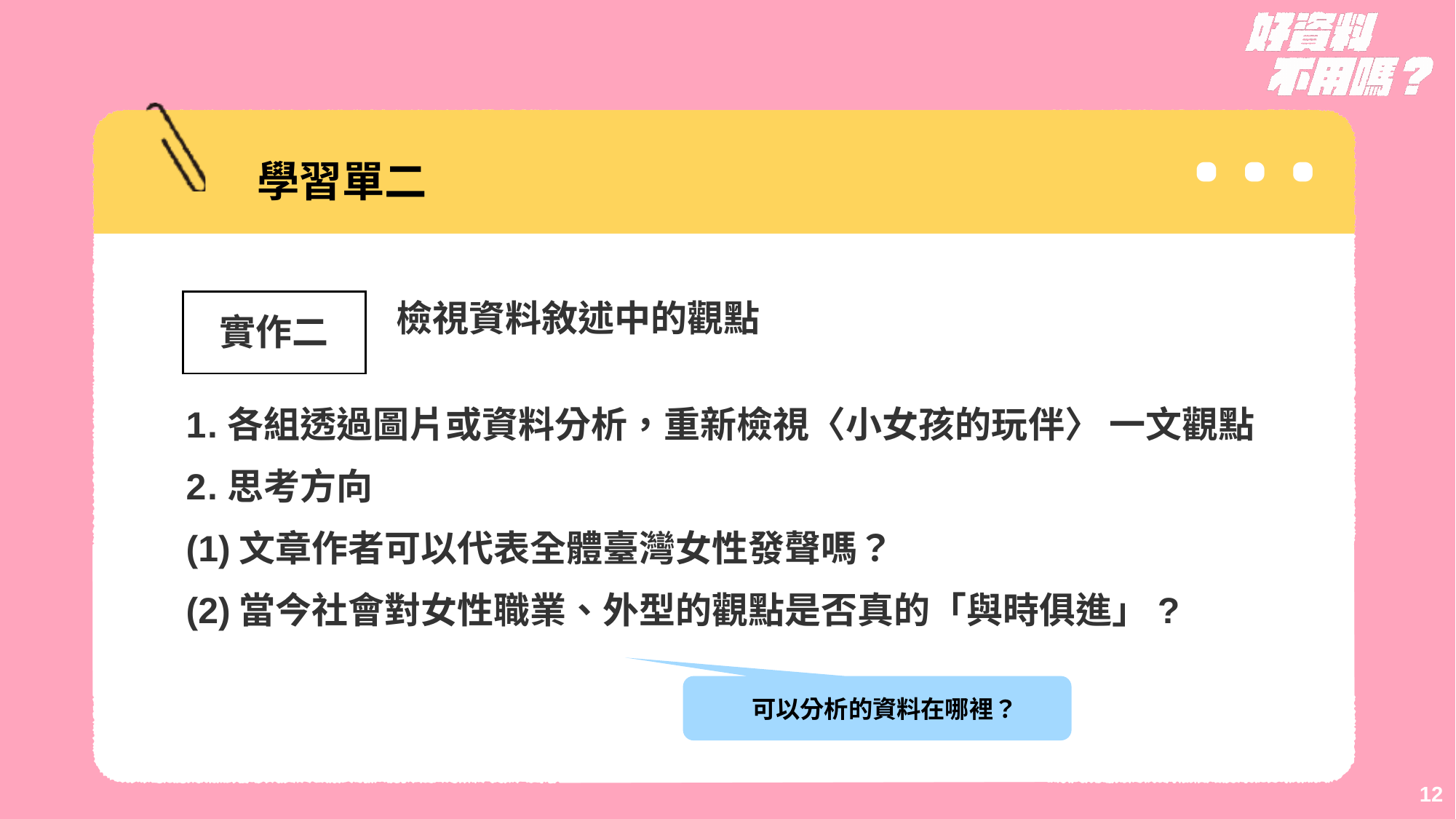

學習單二
檢視資料敘述中的觀點
實作二
各組透過圖片或資料分析，重新檢視〈小女孩的玩伴〉 一文觀點
思考方向
(1)文章作者可以代表全體臺灣女性發聲嗎？
(2)當今社會對女性職業、外型的觀點是否真的「與時俱進」?

 可以分析的資料在哪裡？